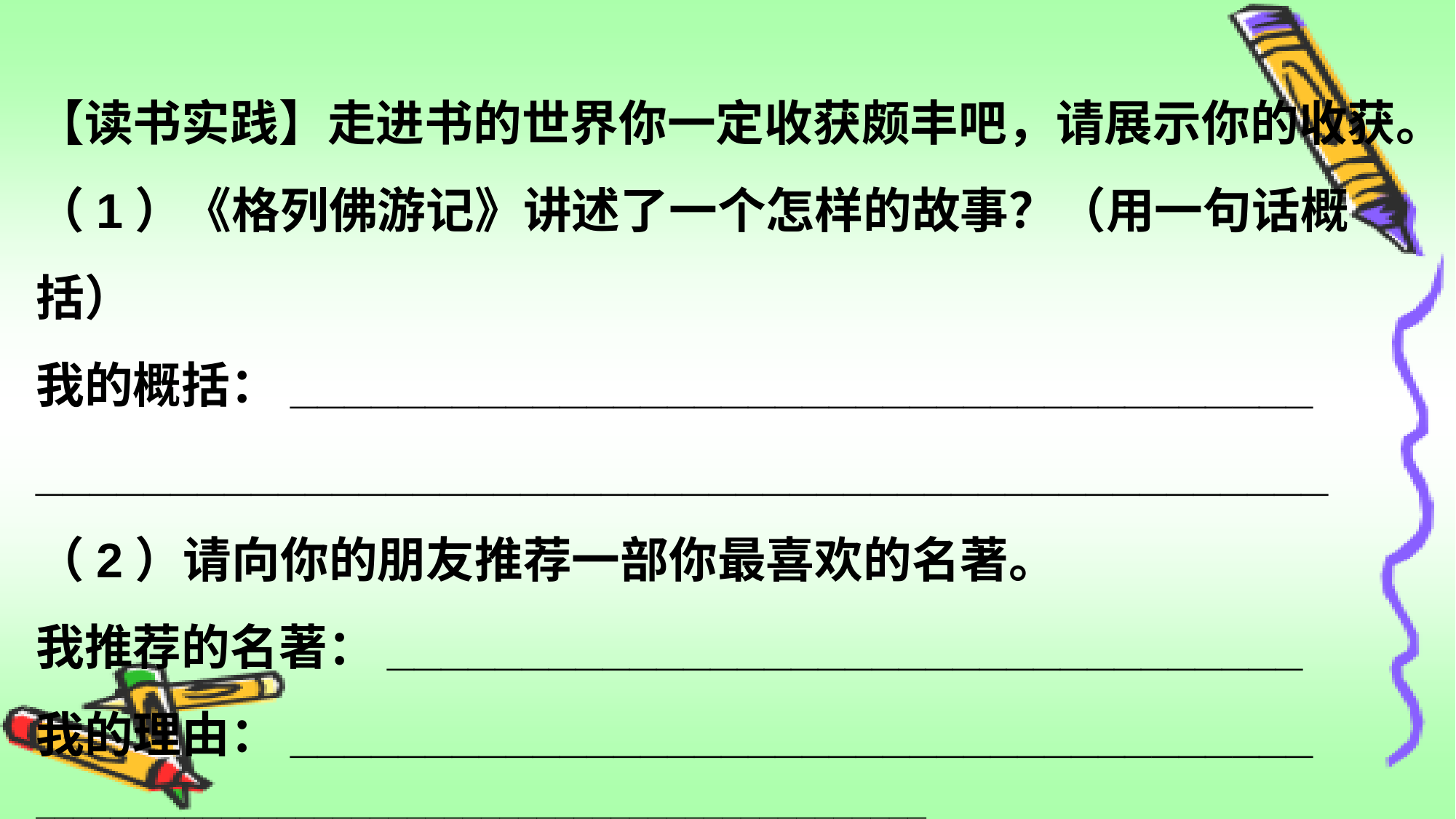

【读书实践】走进书的世界你一定收获颇丰吧，请展示你的收获。
（1）《格列佛游记》讲述了一个怎样的故事？（用一句话概括）
我的概括：______________________________________
________________________________________________
（2）请向你的朋友推荐一部你最喜欢的名著。
我推荐的名著：__________________________________
我的理由：______________________________________
________________________________________________